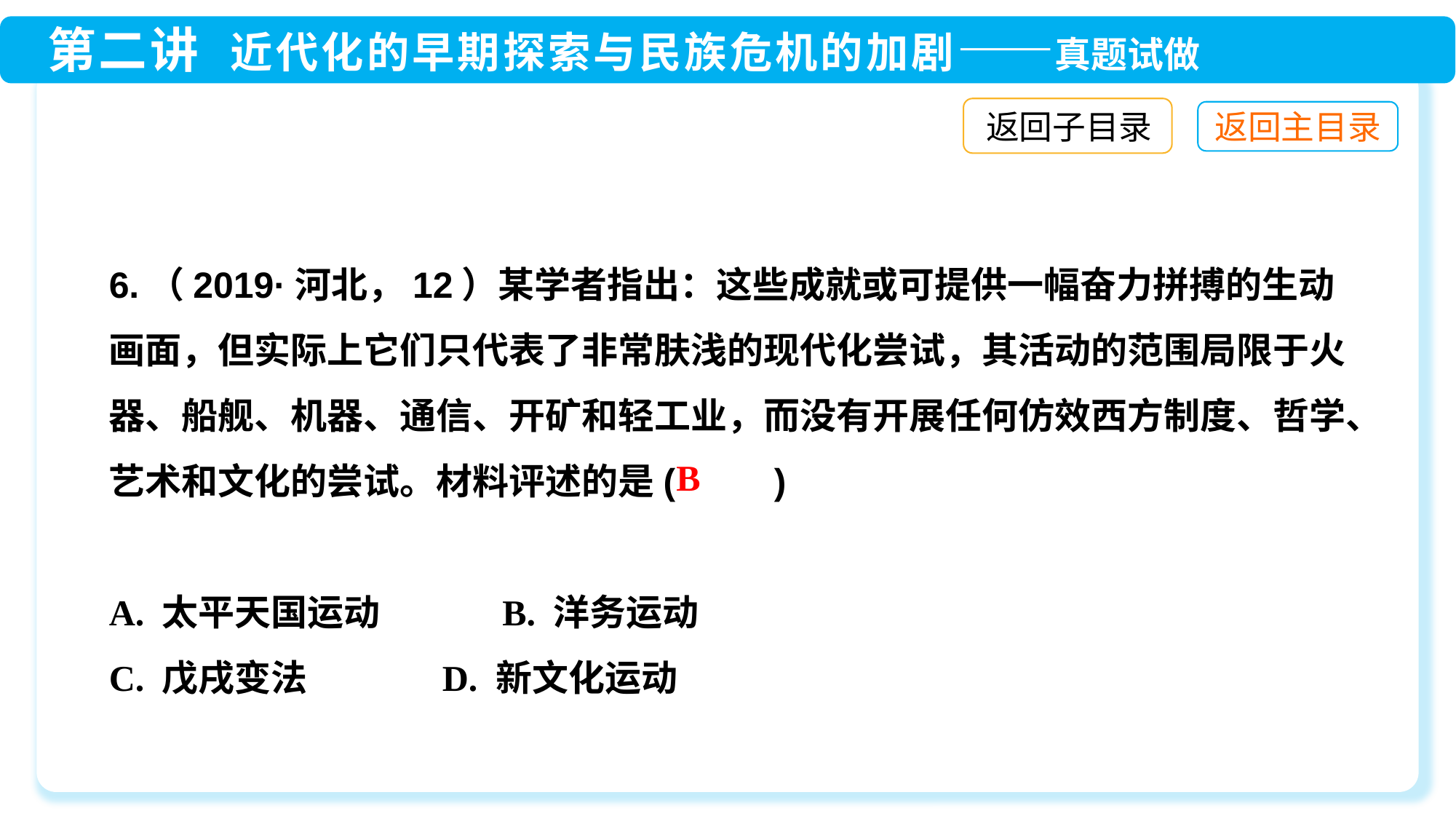

返回子目录
6.（2019·河北，12）某学者指出：这些成就或可提供一幅奋力拼搏的生动画面，但实际上它们只代表了非常肤浅的现代化尝试，其活动的范围局限于火器、船舰、机器、通信、开矿和轻工业，而没有开展任何仿效西方制度、哲学、艺术和文化的尝试。材料评述的是(　 　)

A. 太平天国运动	       B. 洋务运动
C. 戊戌变法	             D. 新文化运动
B